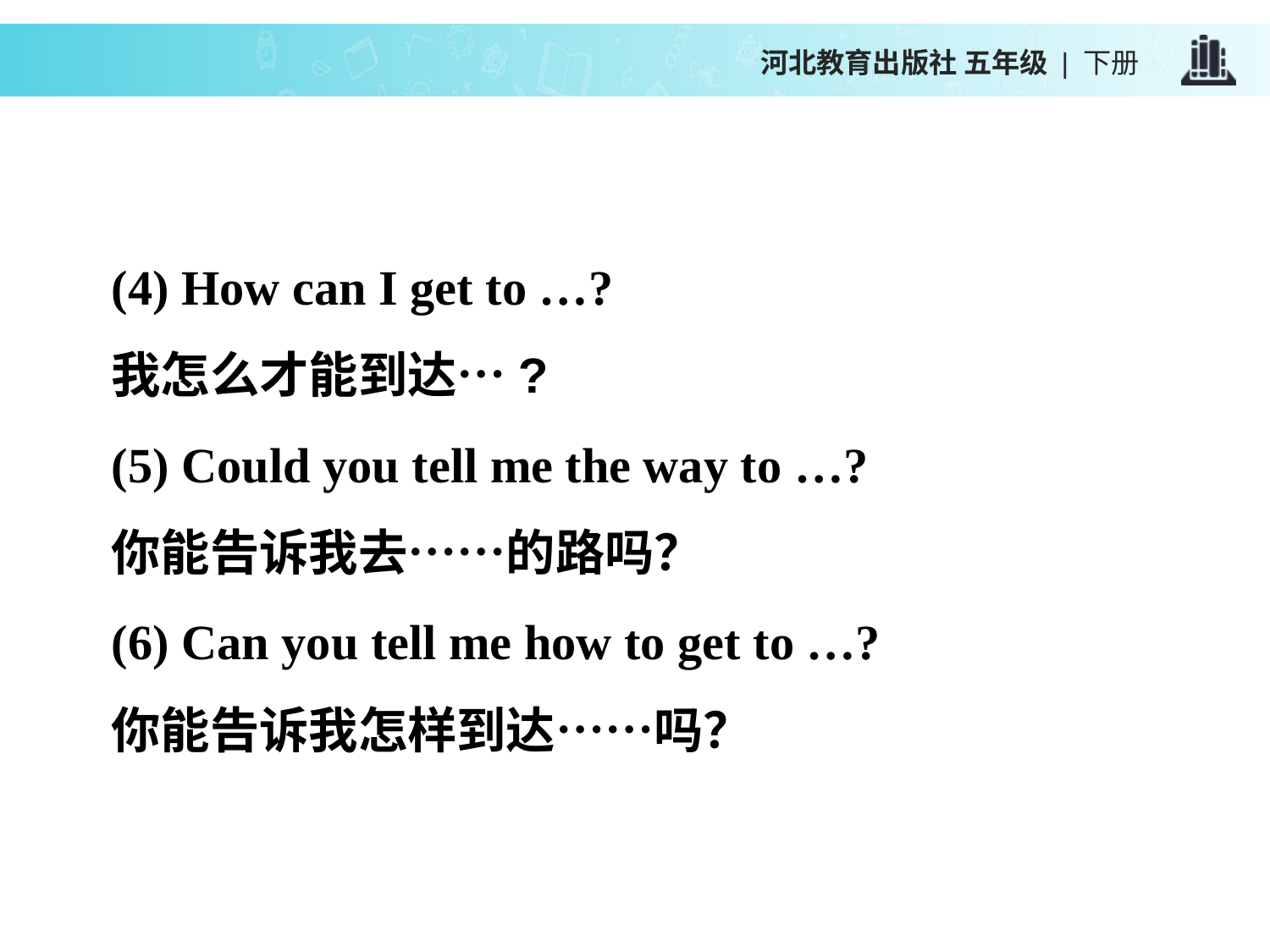

河北教育出版社 五年级 | 下册
(4) How can I get to …?
我怎么才能到达…?
(5) Could you tell me the way to …?
你能告诉我去……的路吗？
(6) Can you tell me how to get to …?
你能告诉我怎样到达……吗？